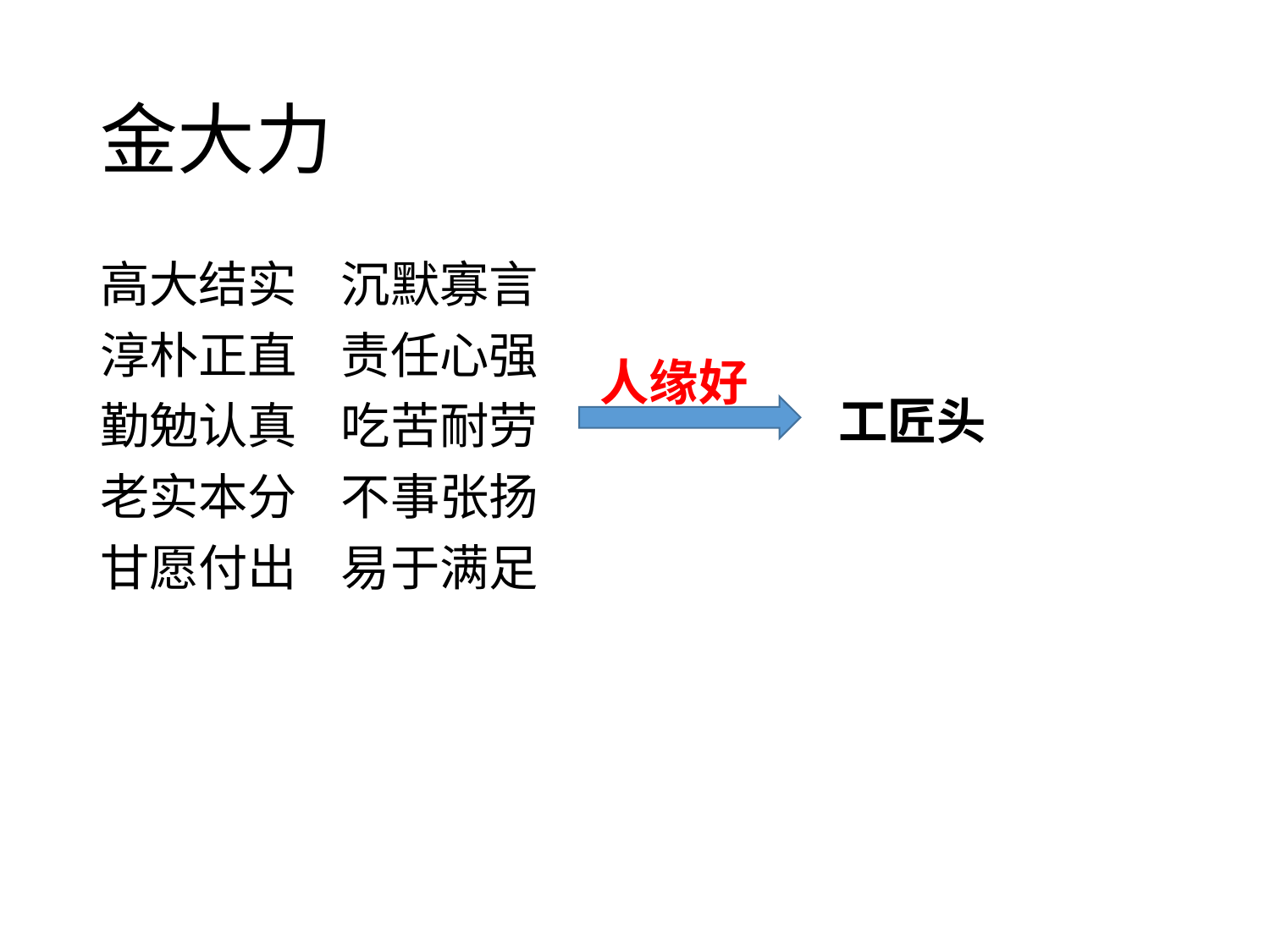

# 金大力
高大结实    沉默寡言
淳朴正直    责任心强
勤勉认真    吃苦耐劳
老实本分    不事张扬
甘愿付出    易于满足

人缘好
工匠头